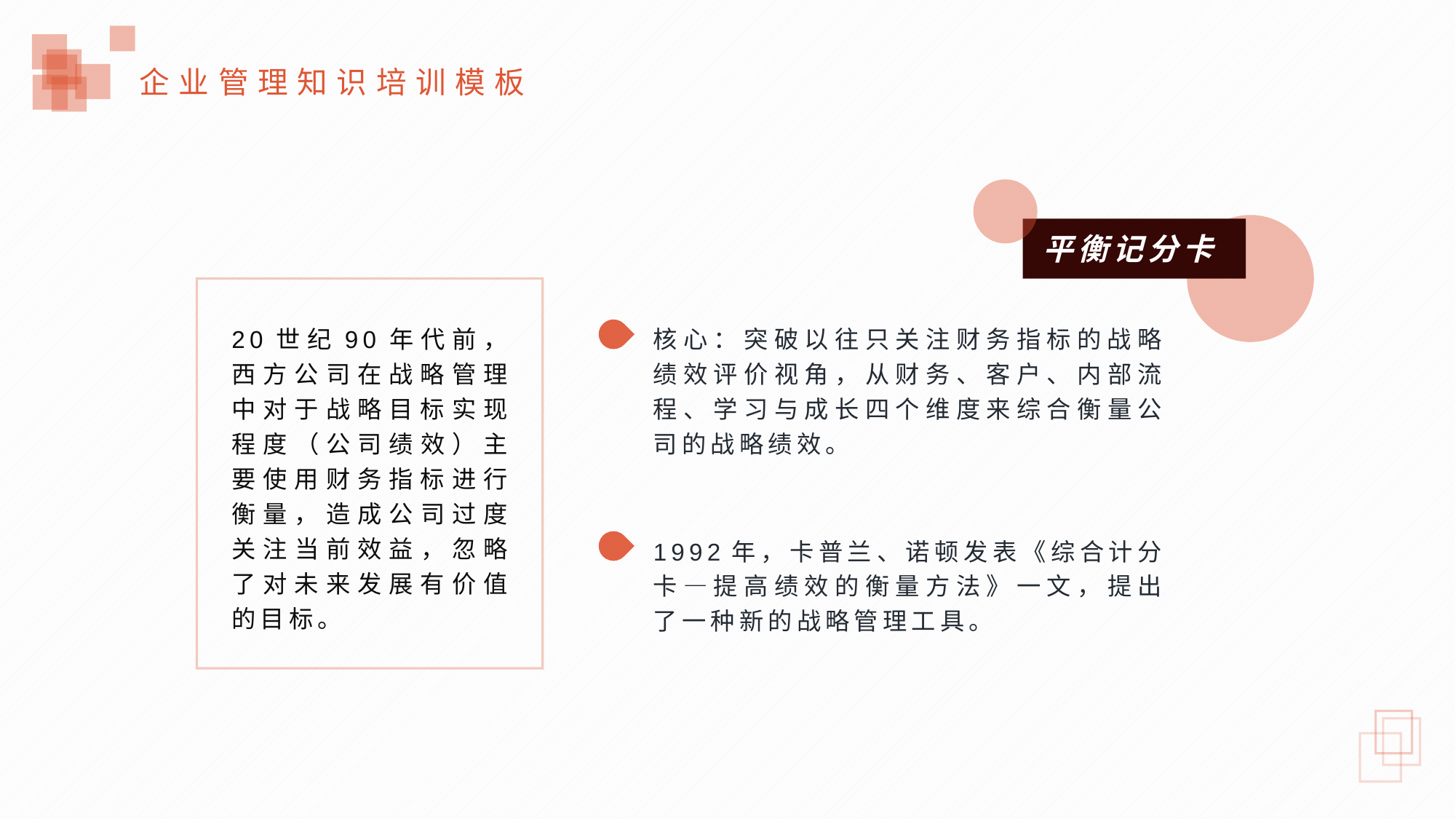

平衡记分卡

20世纪90年代前，西方公司在战略管理中对于战略目标实现程度（公司绩效）主要使用财务指标进行衡量，造成公司过度关注当前效益，忽略了对未来发展有价值的目标。
核心：突破以往只关注财务指标的战略绩效评价视角，从财务、客户、内部流程、学习与成长四个维度来综合衡量公司的战略绩效。

1992年，卡普兰、诺顿发表《综合计分卡—提高绩效的衡量方法》一文，提出了一种新的战略管理工具。